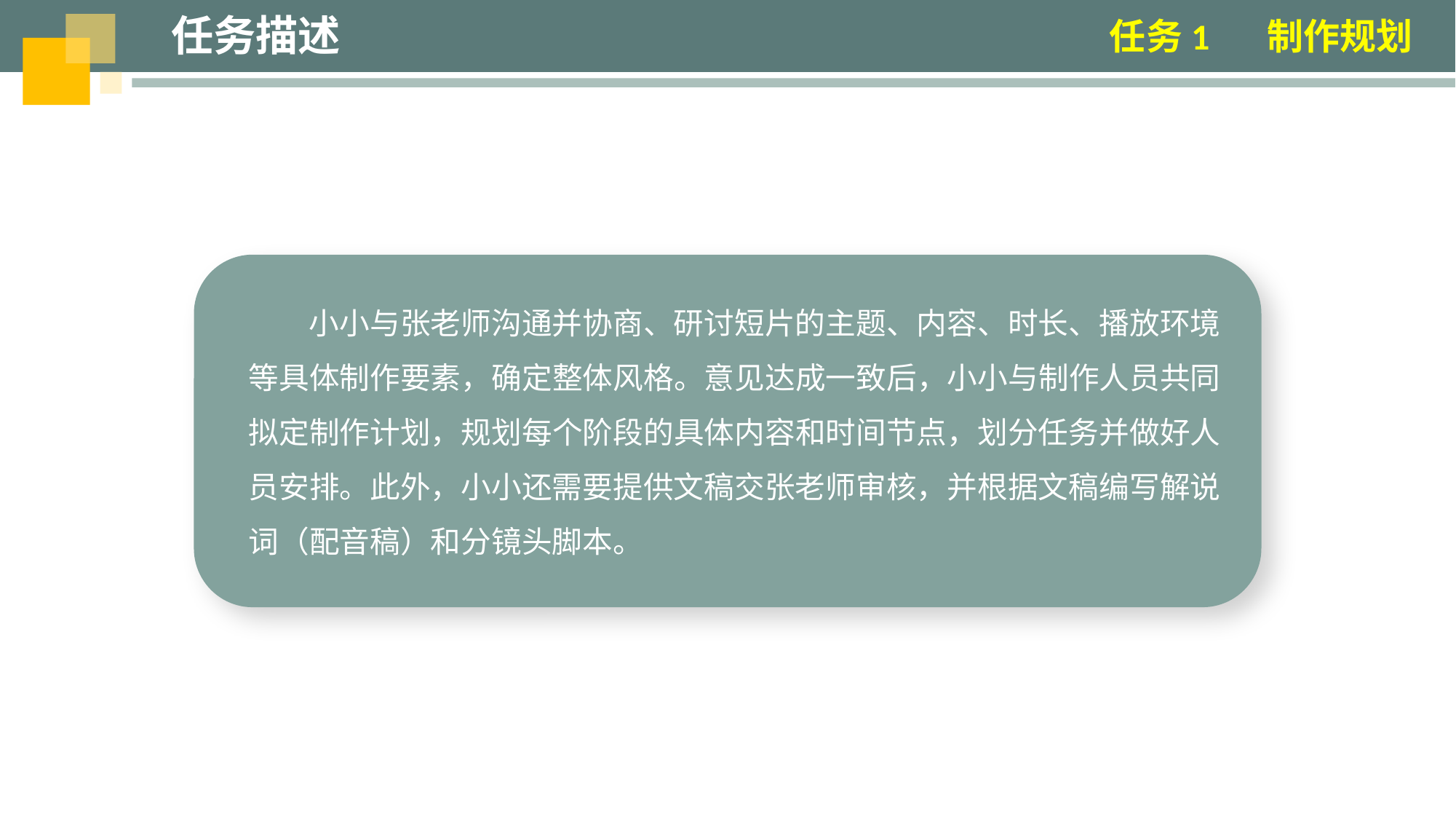

任务描述
任务1      制作规划

小小与张老师沟通并协商、研讨短片的主题、内容、时长、播放环境等具体制作要素，确定整体风格。意见达成一致后，小小与制作人员共同拟定制作计划，规划每个阶段的具体内容和时间节点，划分任务并做好人员安排。此外，小小还需要提供文稿交张老师审核，并根据文稿编写解说词（配音稿）和分镜头脚本。